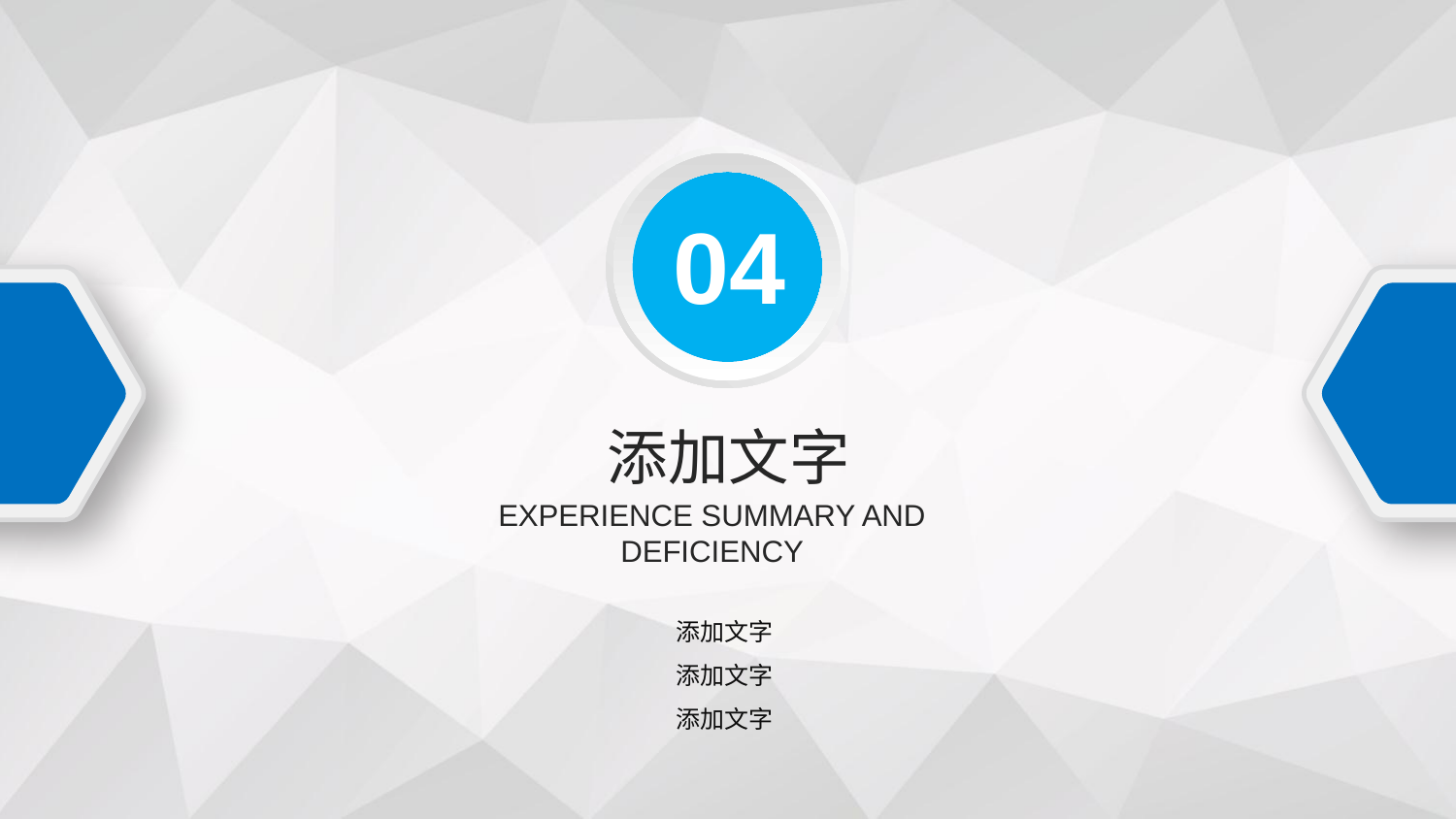

04

添加文字
EXPERIENCE SUMMARY AND DEFICIENCY
添加文字
添加文字
添加文字